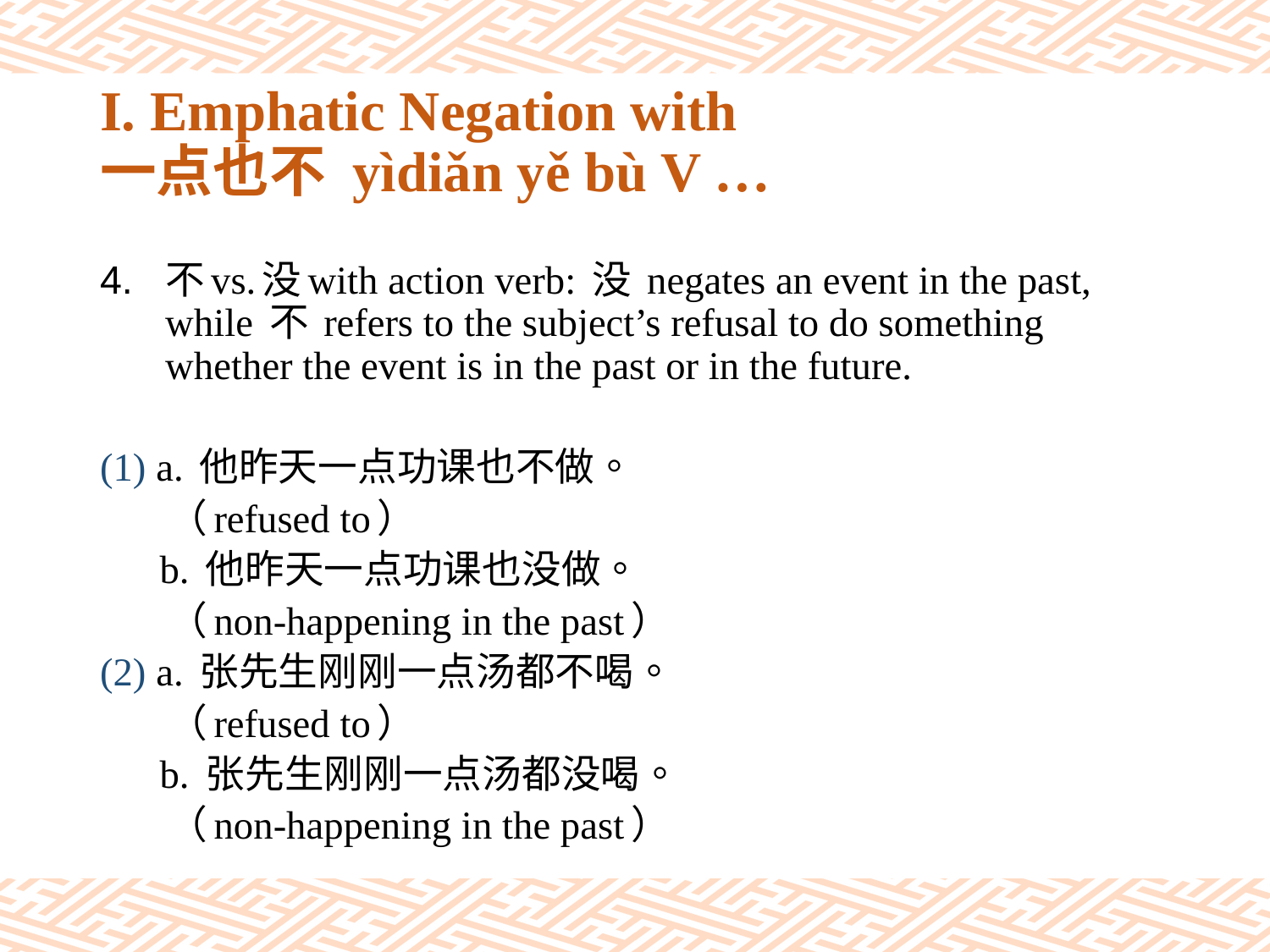

# I. Emphatic Negation with 一点也不 yìdiǎn yě bù V …
不vs.没with action verb: 没 negates an event in the past, while 不 refers to the subject’s refusal to do something whether the event is in the past or in the future.

(1) a. 他昨天一点功课也不做。
       （refused to）
      b. 他昨天一点功课也没做。
       （non-happening in the past）
(2) a. 张先生刚刚一点汤都不喝。
       （refused to）
      b. 张先生刚刚一点汤都没喝。
       （non-happening in the past）